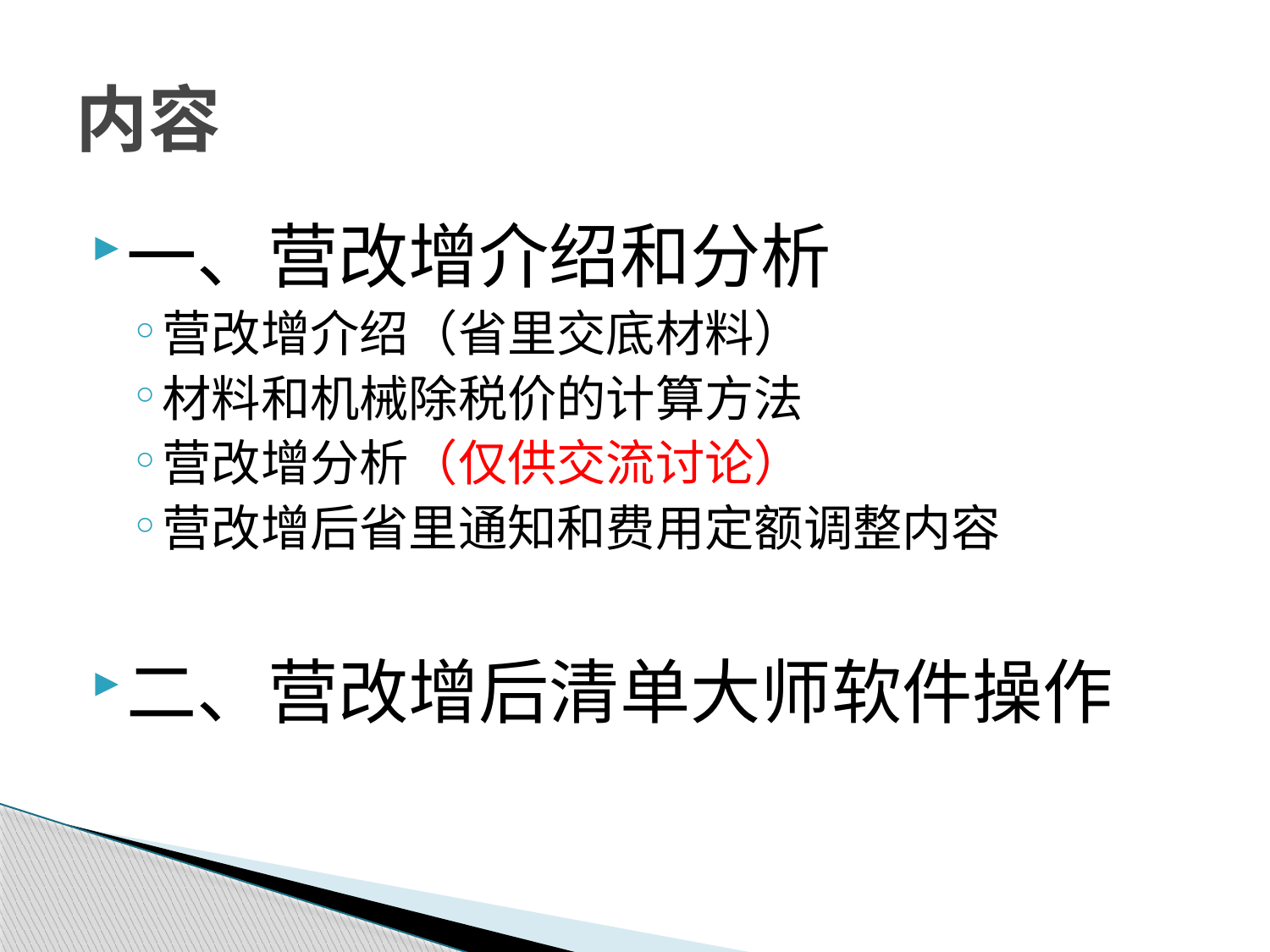

# 内容
一、营改增介绍和分析
营改增介绍（省里交底材料）
材料和机械除税价的计算方法
营改增分析（仅供交流讨论）
营改增后省里通知和费用定额调整内容

二、营改增后清单大师软件操作